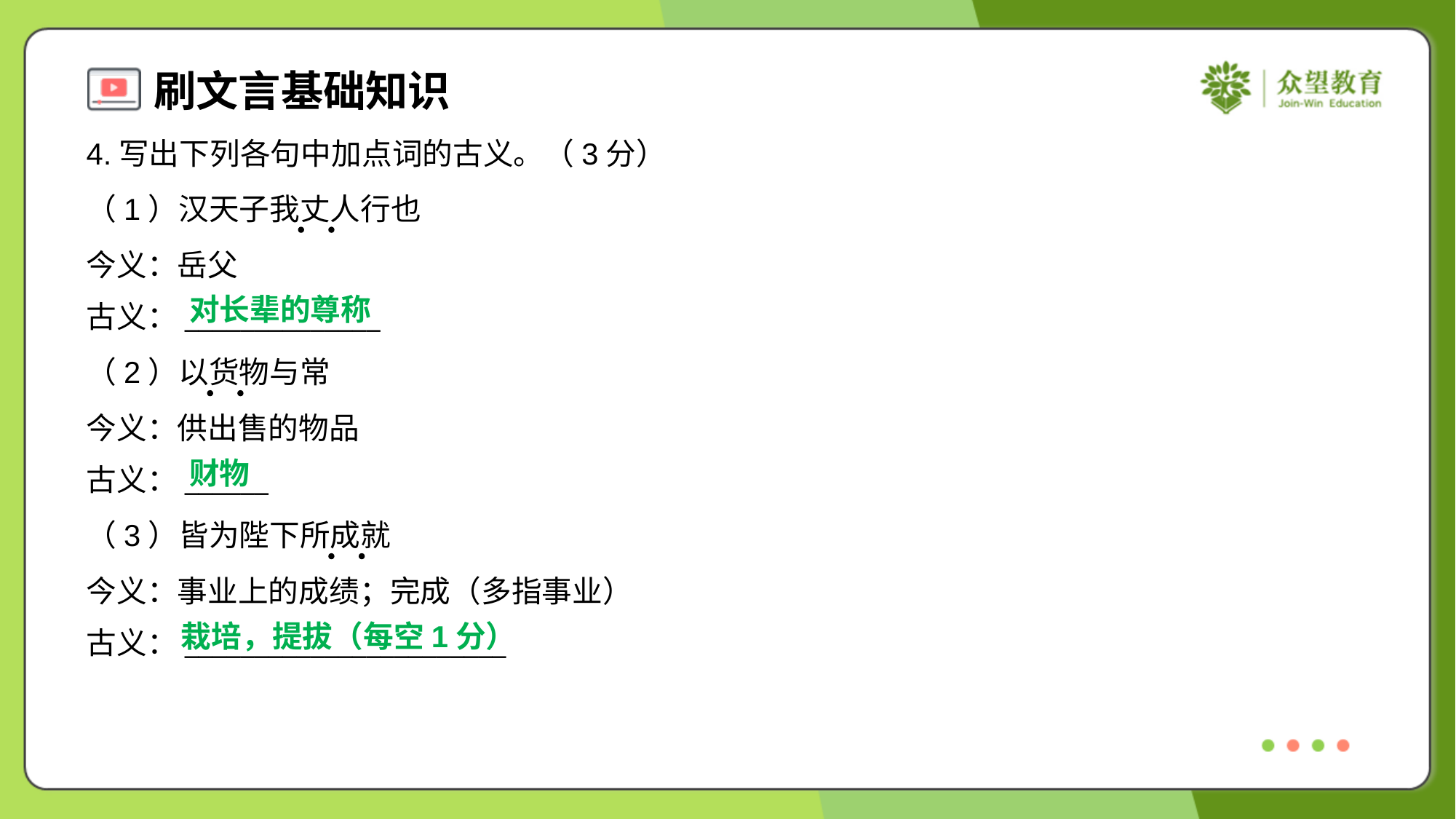

4.写出下列各句中加点词的古义。（3分）
（1）汉天子我丈人行也
今义：岳父
古义：______________

对长辈的尊称
（2）以货物与常
今义：供出售的物品
古义：______

财物
（3）皆为陛下所成就
今义：事业上的成绩；完成（多指事业）
古义：_______________________

栽培，提拔（每空1分）